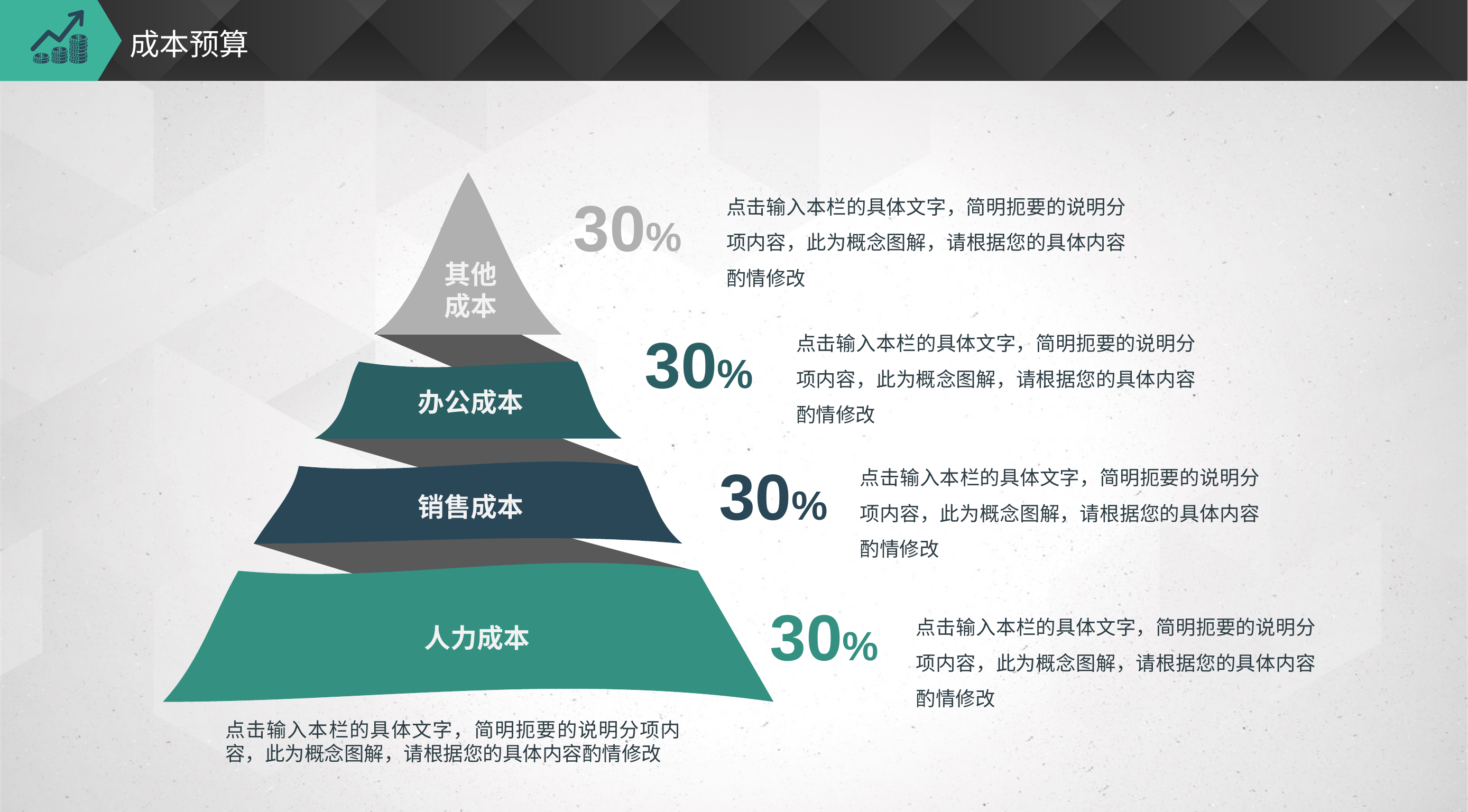

# 成本预算

其他
成本

办公成本

销售成本

人力成本
30%
点击输入本栏的具体文字，简明扼要的说明分项内容，此为概念图解，请根据您的具体内容酌情修改
30%
点击输入本栏的具体文字，简明扼要的说明分项内容，此为概念图解，请根据您的具体内容酌情修改
30%
点击输入本栏的具体文字，简明扼要的说明分项内容，此为概念图解，请根据您的具体内容酌情修改
30%
点击输入本栏的具体文字，简明扼要的说明分项内容，此为概念图解，请根据您的具体内容酌情修改
点击输入本栏的具体文字，简明扼要的说明分项内容，此为概念图解，请根据您的具体内容酌情修改